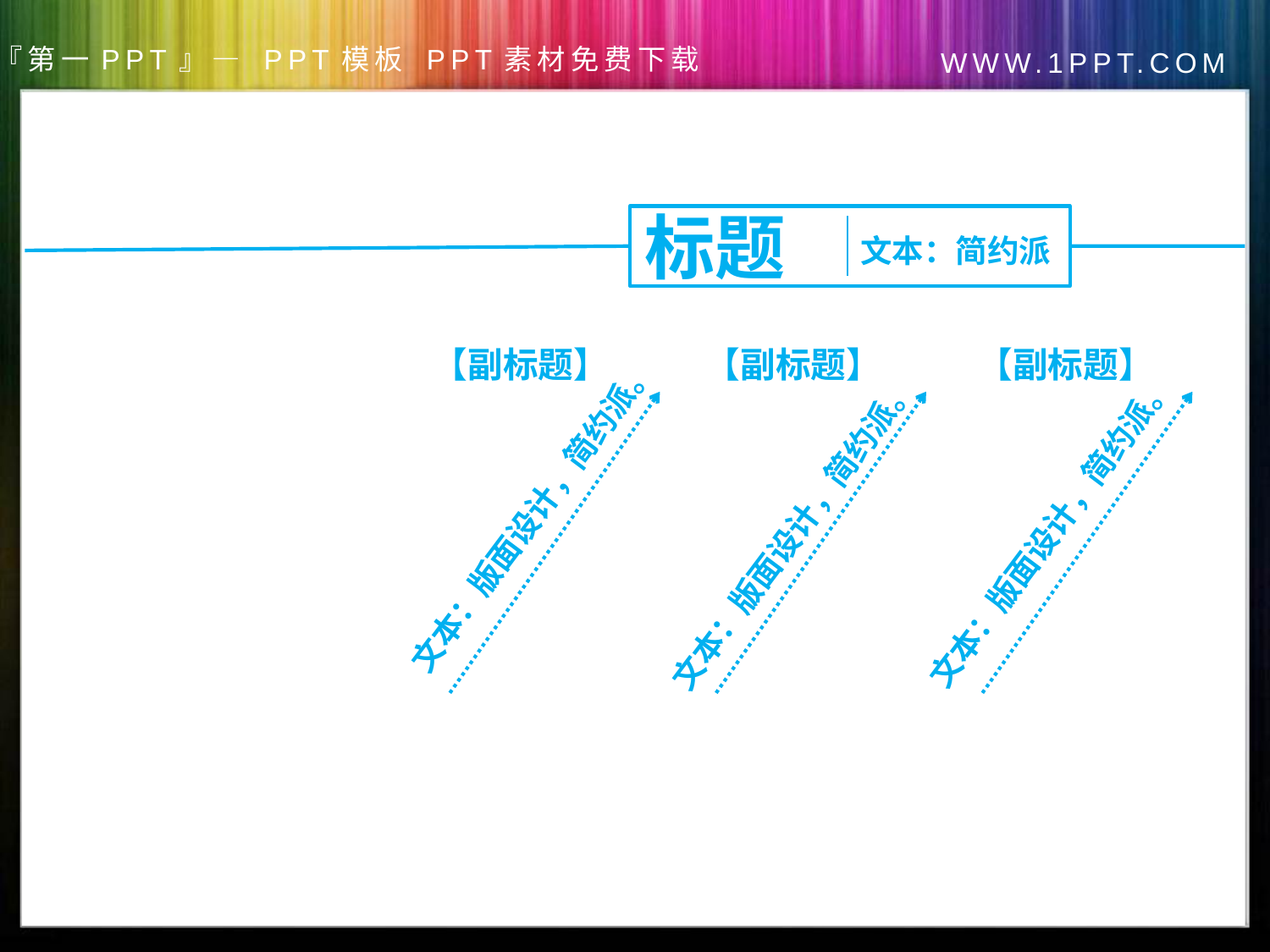

标题

文本：简约派
【副标题】
【副标题】
【副标题】
文本：版面设计，简约派。
文本：版面设计，简约派。
文本：版面设计，简约派。